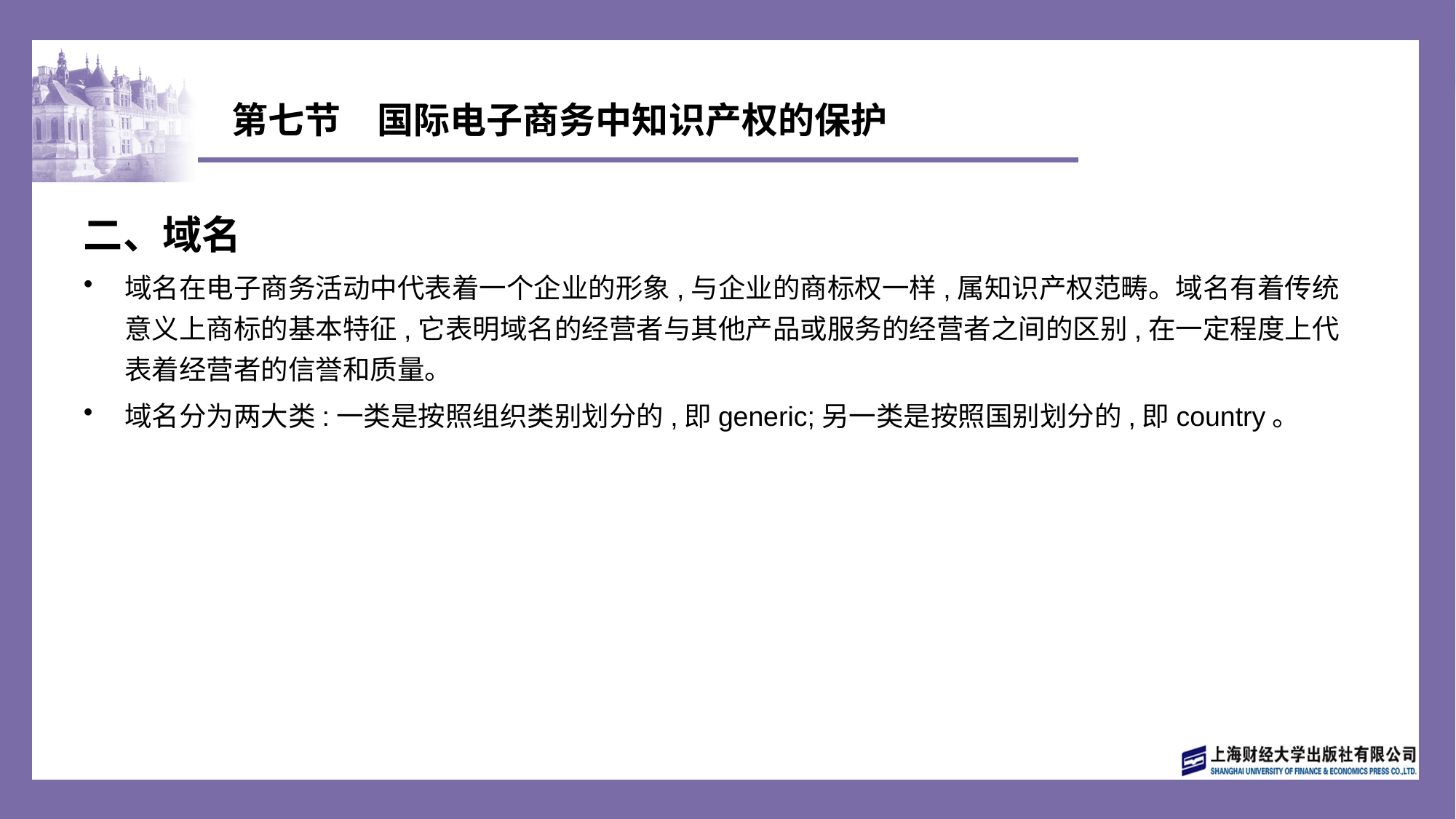

# 第七节　国际电子商务中知识产权的保护
二、域名
域名在电子商务活动中代表着一个企业的形象,与企业的商标权一样,属知识产权范畴。域名有着传统意义上商标的基本特征,它表明域名的经营者与其他产品或服务的经营者之间的区别,在一定程度上代表着经营者的信誉和质量。
域名分为两大类:一类是按照组织类别划分的,即generic;另一类是按照国别划分的,即country。